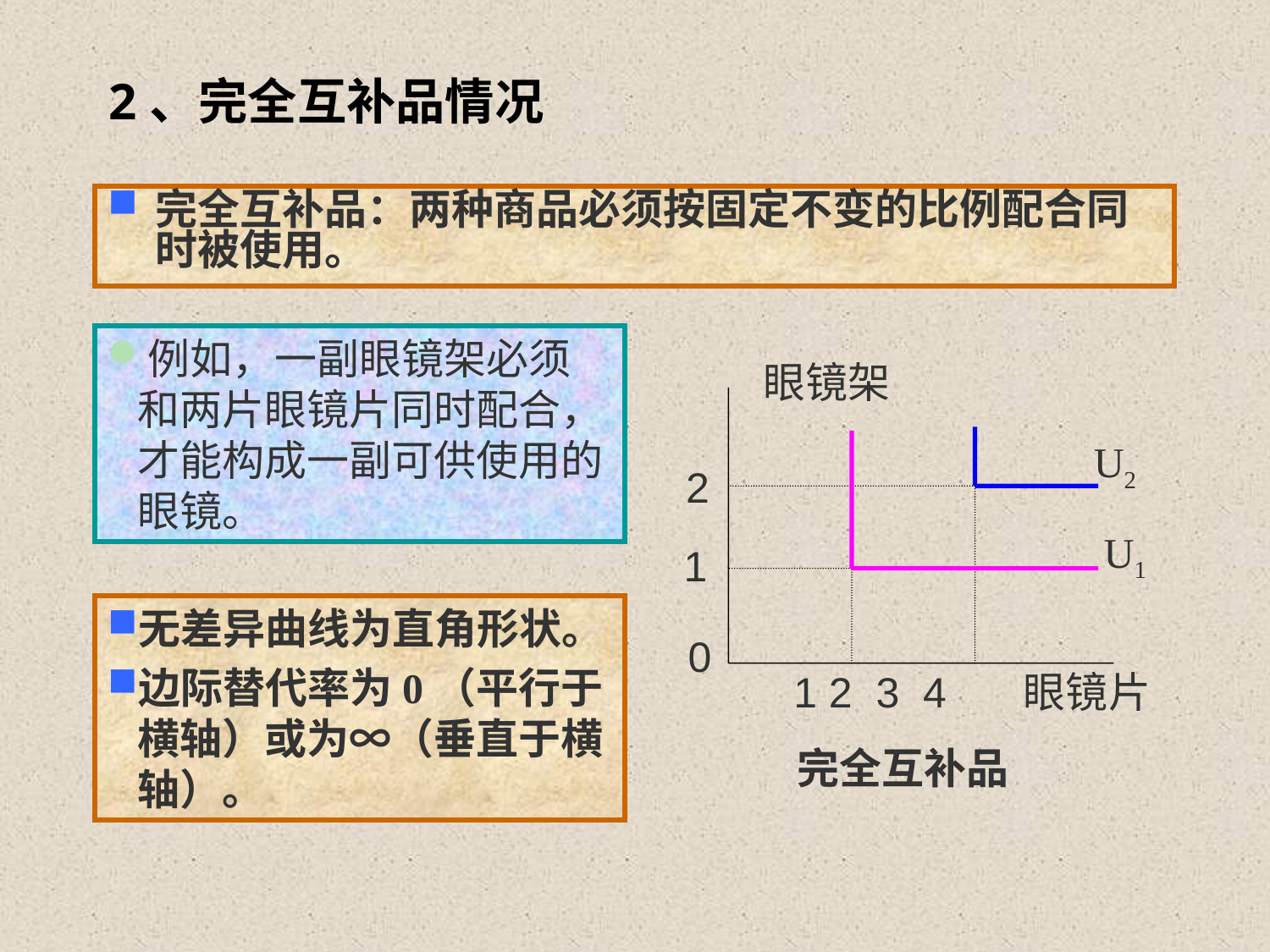

# 2、完全互补品情况
完全互补品：两种商品必须按固定不变的比例配合同时被使用。
例如，一副眼镜架必须和两片眼镜片同时配合，才能构成一副可供使用的眼镜。
 眼镜架

2
U1
1

0
1 2  3  4
眼镜片

完全互补品

U2

无差异曲线为直角形状。
边际替代率为0（平行于横轴）或为∞（垂直于横轴）。